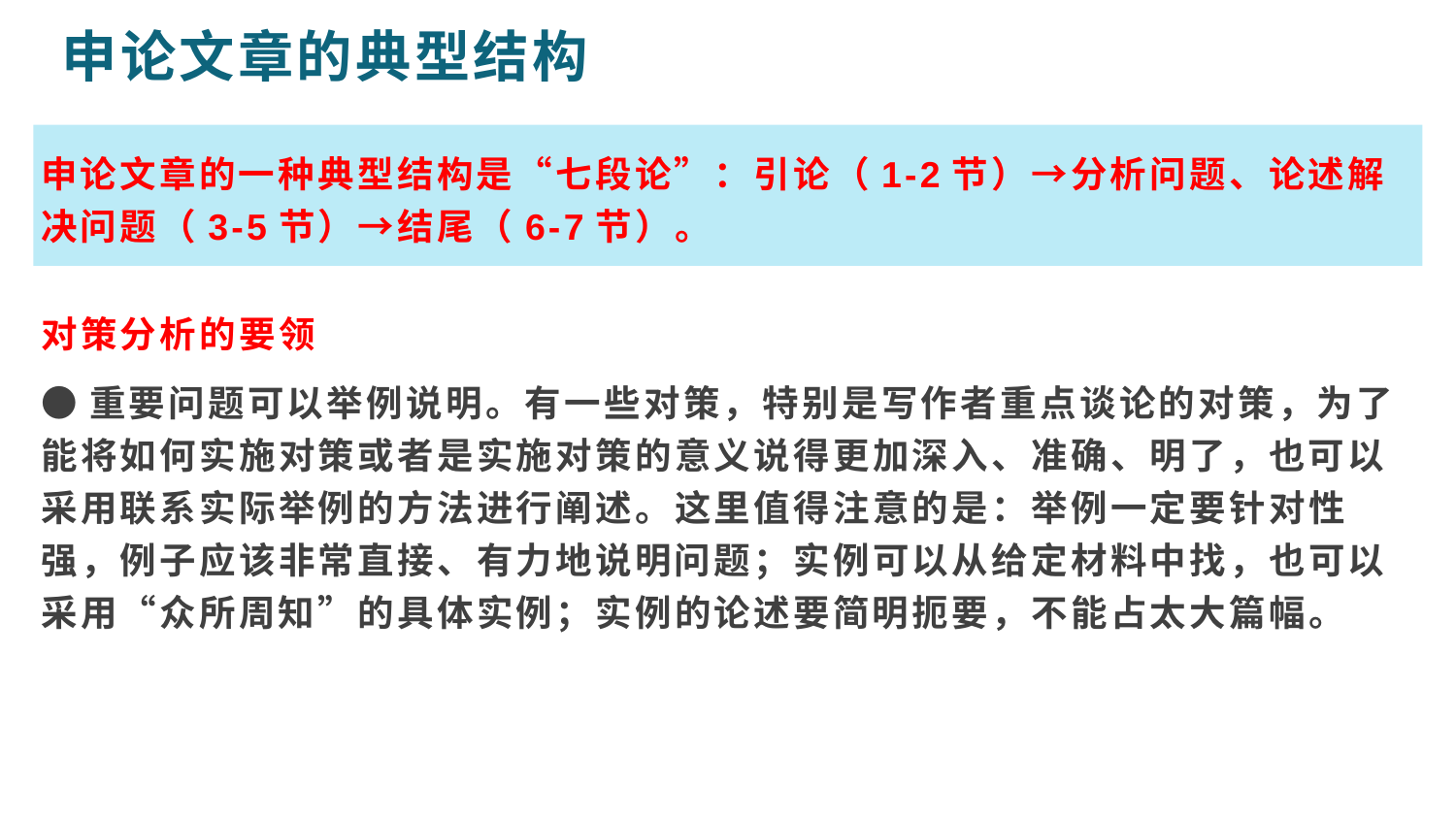

申论文章的典型结构
申论文章的一种典型结构是“七段论”：引论（1-2节）→分析问题、论述解决问题（3-5节）→结尾（6-7节）。
对策分析的要领
●重要问题可以举例说明。有一些对策，特别是写作者重点谈论的对策，为了能将如何实施对策或者是实施对策的意义说得更加深入、准确、明了，也可以采用联系实际举例的方法进行阐述。这里值得注意的是：举例一定要针对性强，例子应该非常直接、有力地说明问题；实例可以从给定材料中找，也可以采用“众所周知”的具体实例；实例的论述要简明扼要，不能占太大篇幅。